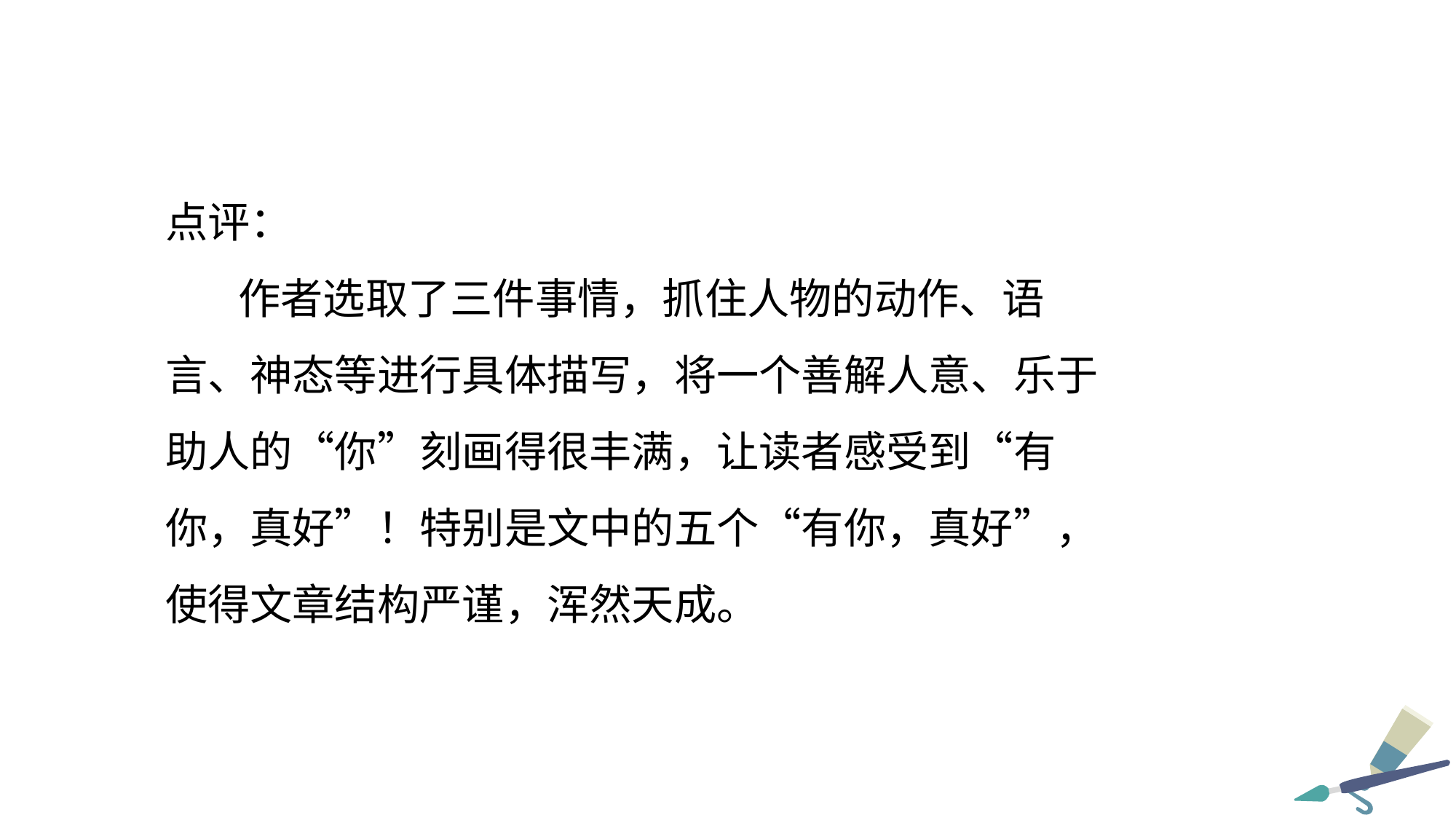

点评：
作者选取了三件事情，抓住人物的动作、语言、神态等进行具体描写，将一个善解人意、乐于助人的“你”刻画得很丰满，让读者感受到“有你，真好”！特别是文中的五个“有你，真好”， 使得文章结构严谨，浑然天成。